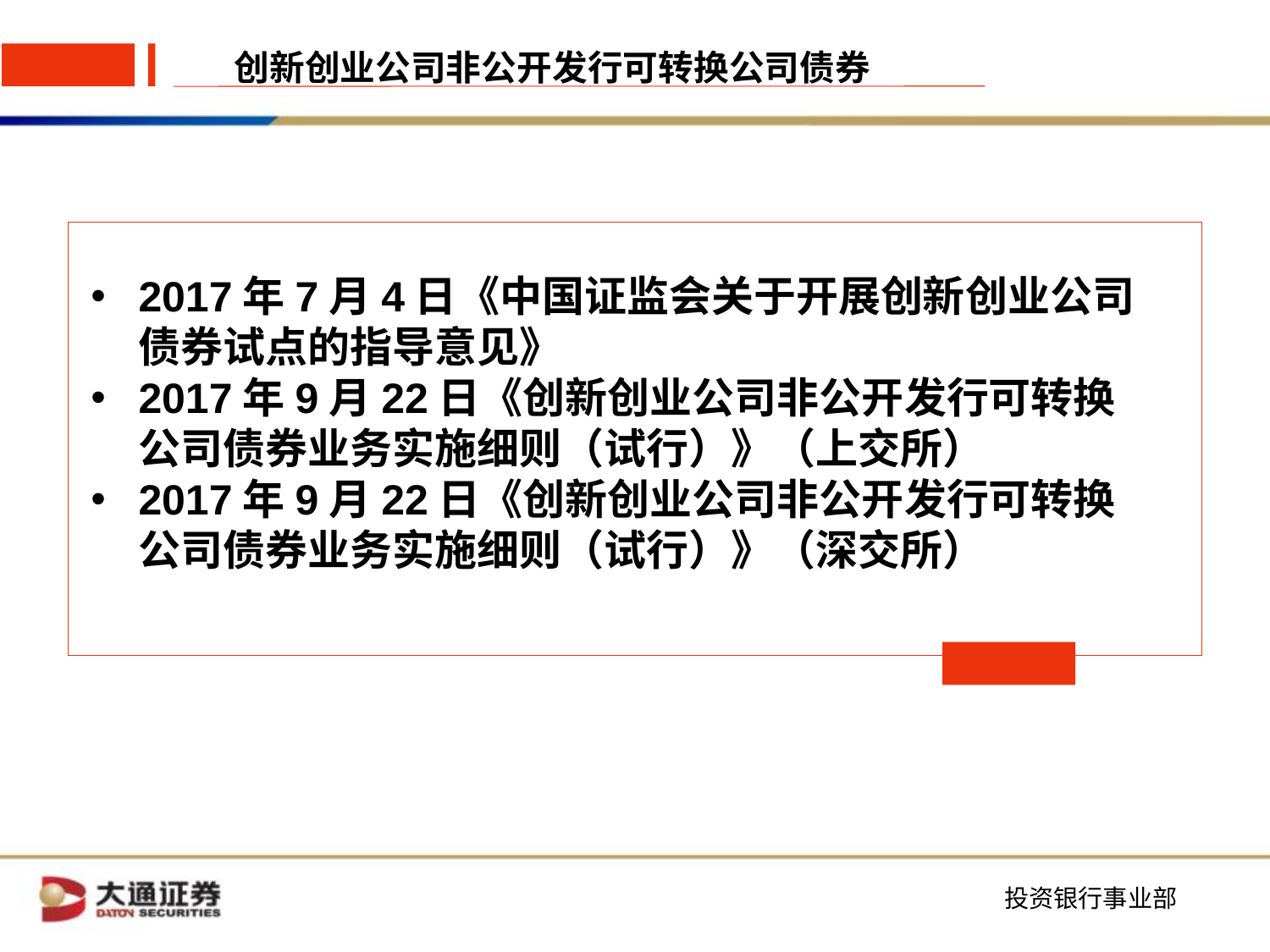

创新创业公司非公开发行可转换公司债券

2017年7月4日《中国证监会关于开展创新创业公司债券试点的指导意见》
2017年9月22日《创新创业公司非公开发行可转换公司债券业务实施细则（试行）》（上交所）
2017年9月22日《创新创业公司非公开发行可转换公司债券业务实施细则（试行）》（深交所）

23